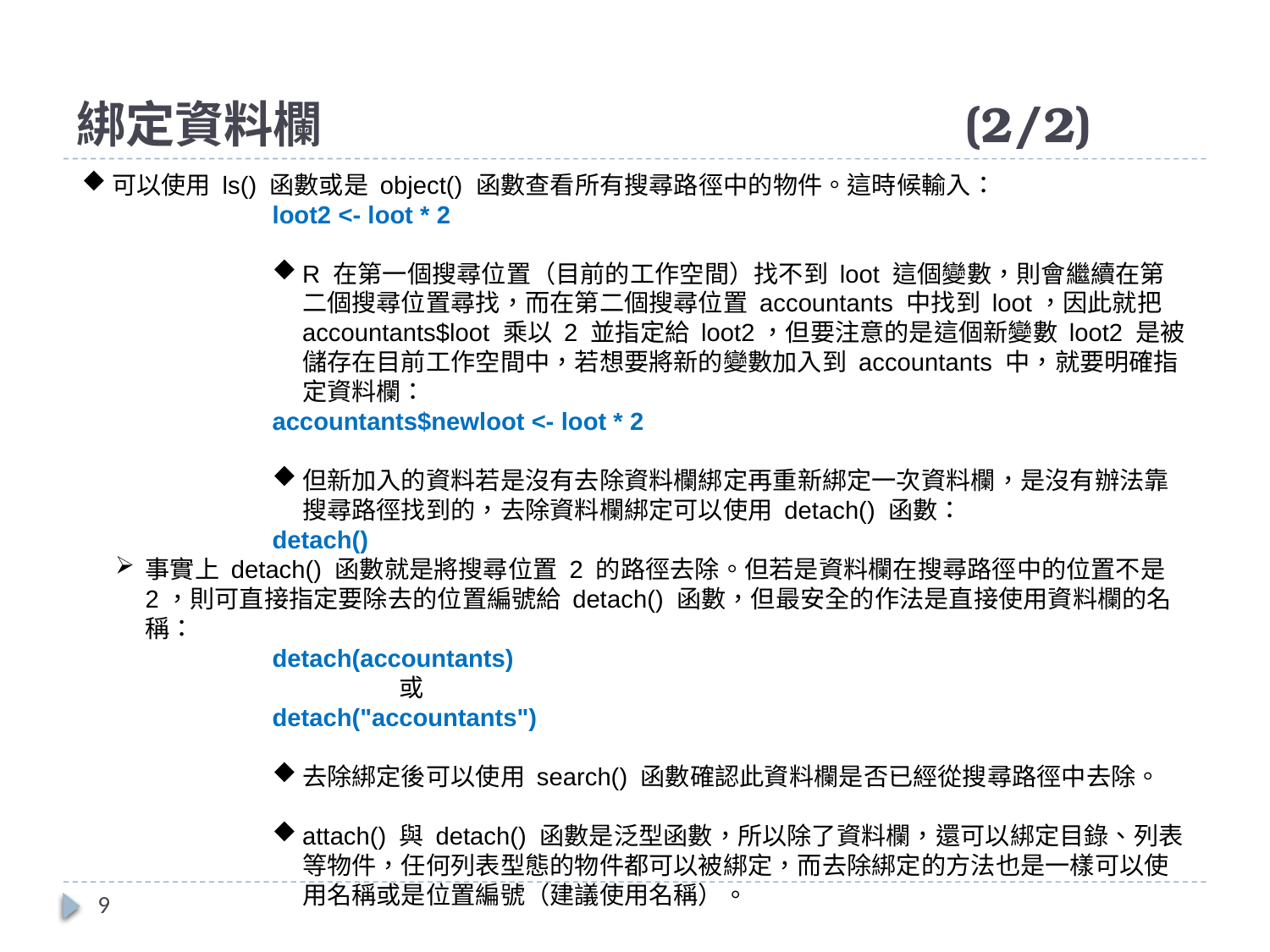

# 綁定資料欄						(2/2)
可以使用 ls() 函數或是 object() 函數查看所有搜尋路徑中的物件。這時候輸入：
loot2 <- loot * 2

R 在第一個搜尋位置（目前的工作空間）找不到 loot 這個變數，則會繼續在第二個搜尋位置尋找，而在第二個搜尋位置 accountants 中找到 loot，因此就把 accountants$loot 乘以 2 並指定給 loot2，但要注意的是這個新變數 loot2 是被儲存在目前工作空間中，若想要將新的變數加入到 accountants 中，就要明確指定資料欄：
accountants$newloot <- loot * 2

但新加入的資料若是沒有去除資料欄綁定再重新綁定一次資料欄，是沒有辦法靠搜尋路徑找到的，去除資料欄綁定可以使用 detach() 函數：
detach()
事實上 detach() 函數就是將搜尋位置 2 的路徑去除。但若是資料欄在搜尋路徑中的位置不是 2，則可直接指定要除去的位置編號給 detach() 函數，但最安全的作法是直接使用資料欄的名稱：
detach(accountants)
	或
detach("accountants")

去除綁定後可以使用 search() 函數確認此資料欄是否已經從搜尋路徑中去除。

attach() 與 detach() 函數是泛型函數，所以除了資料欄，還可以綁定目錄、列表等物件，任何列表型態的物件都可以被綁定，而去除綁定的方法也是一樣可以使用名稱或是位置編號（建議使用名稱）。
9